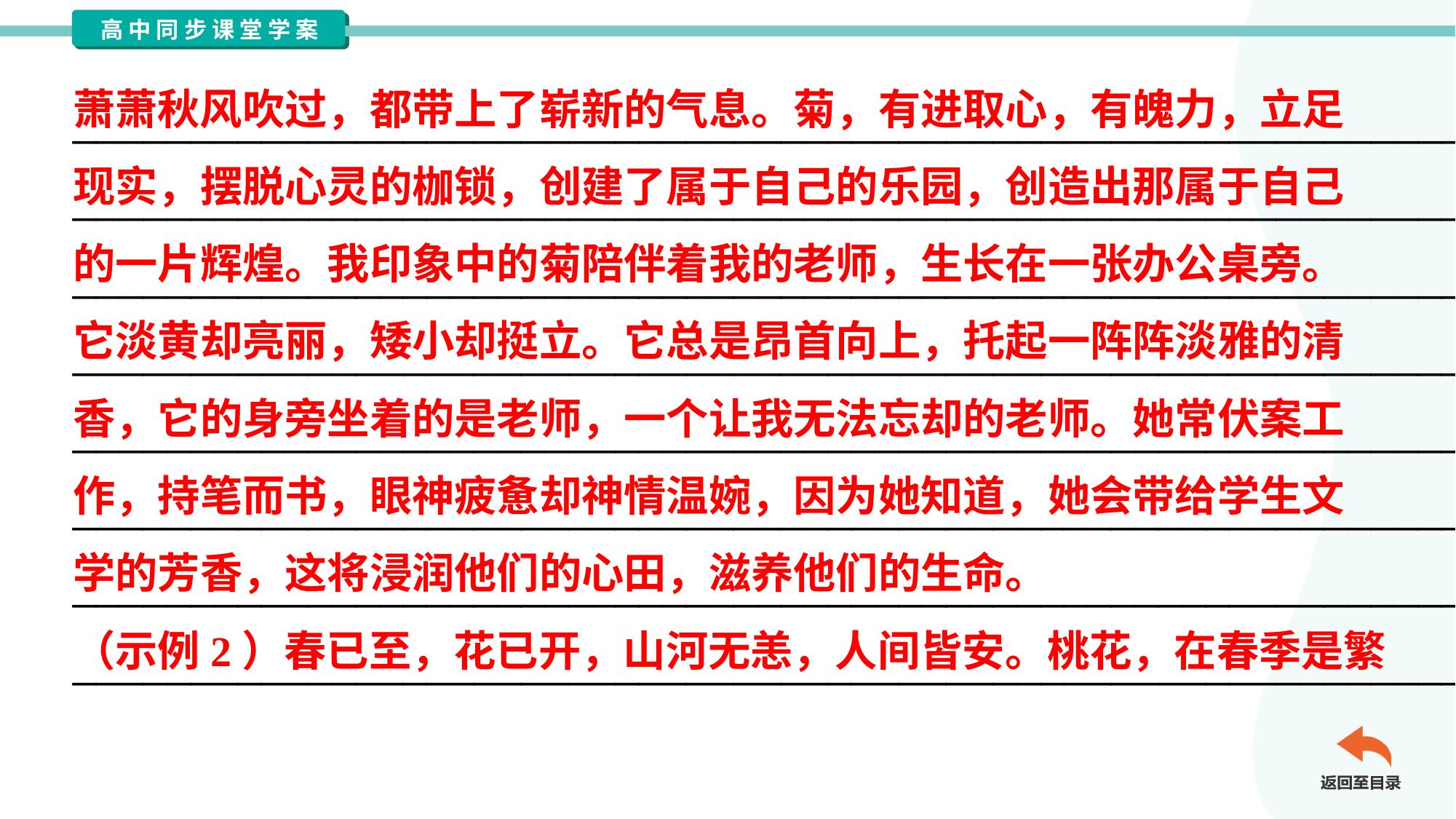

萧萧秋风吹过，都带上了崭新的气息。菊，有进取心，有魄力，立足
现实，摆脱心灵的枷锁，创建了属于自己的乐园，创造出那属于自己
的一片辉煌。我印象中的菊陪伴着我的老师，生长在一张办公桌旁。
它淡黄却亮丽，矮小却挺立。它总是昂首向上，托起一阵阵淡雅的清
香，它的身旁坐着的是老师，一个让我无法忘却的老师。她常伏案工
作，持笔而书，眼神疲惫却神情温婉，因为她知道，她会带给学生文
学的芳香，这将浸润他们的心田，滋养他们的生命。
（示例2）春已至，花已开，山河无恙，人间皆安。桃花，在春季是繁

_____________________________________________________________
_____________________________________________________________
_____________________________________________________________
_____________________________________________________________
_____________________________________________________________
_____________________________________________________________
_____________________________________________________________
_____________________________________________________________